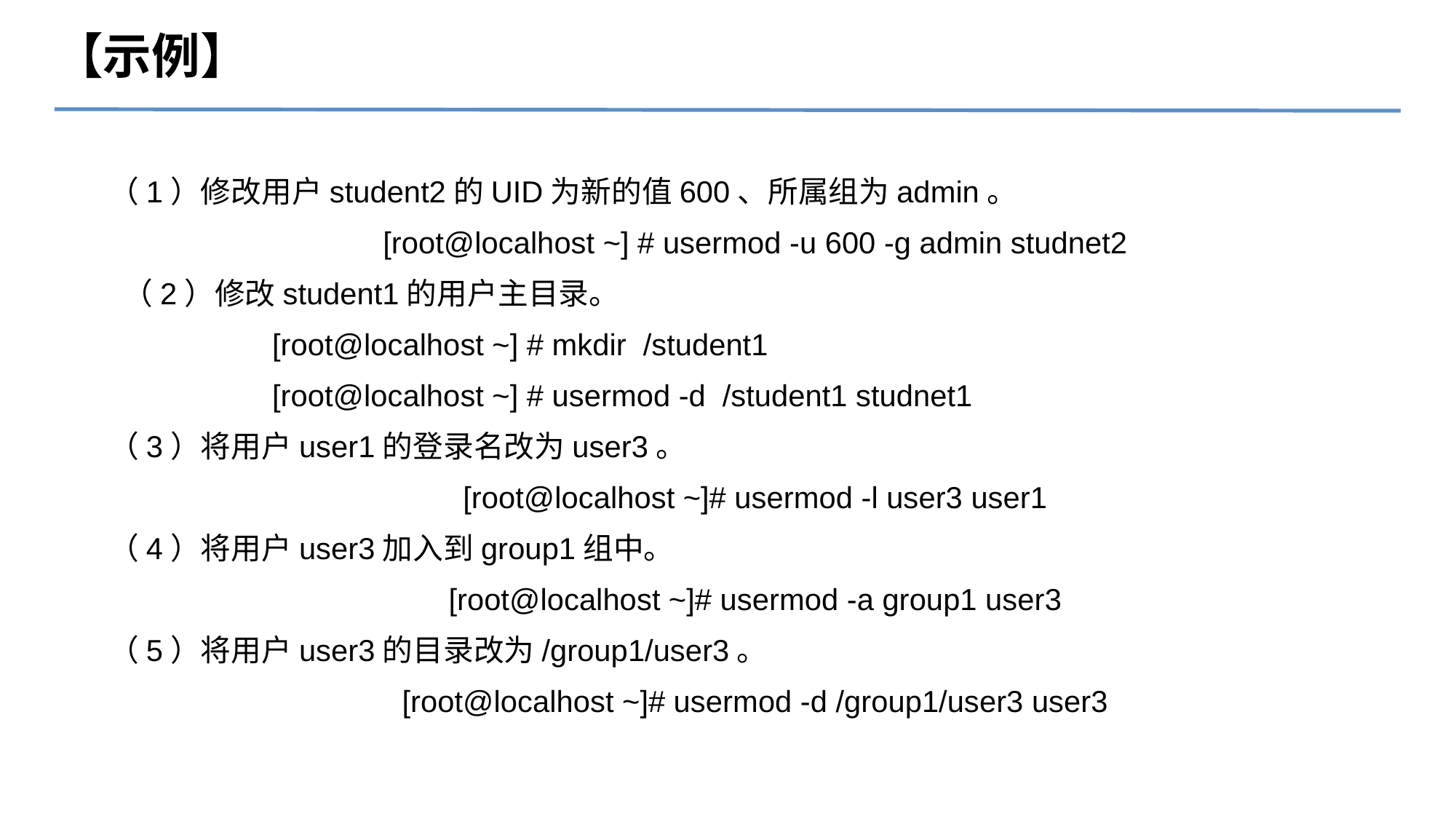

【示例】
（1）修改用户student2的UID为新的值600、所属组为admin。
[root@localhost ~] # usermod -u 600 -g admin studnet2
 （2）修改student1的用户主目录。
[root@localhost ~] # mkdir  /student1
[root@localhost ~] # usermod -d  /student1 studnet1
（3）将用户user1的登录名改为user3。
[root@localhost ~]# usermod -l user3 user1
（4）将用户user3加入到group1组中。
[root@localhost ~]# usermod -a group1 user3
（5）将用户user3的目录改为/group1/user3。
[root@localhost ~]# usermod -d /group1/user3 user3